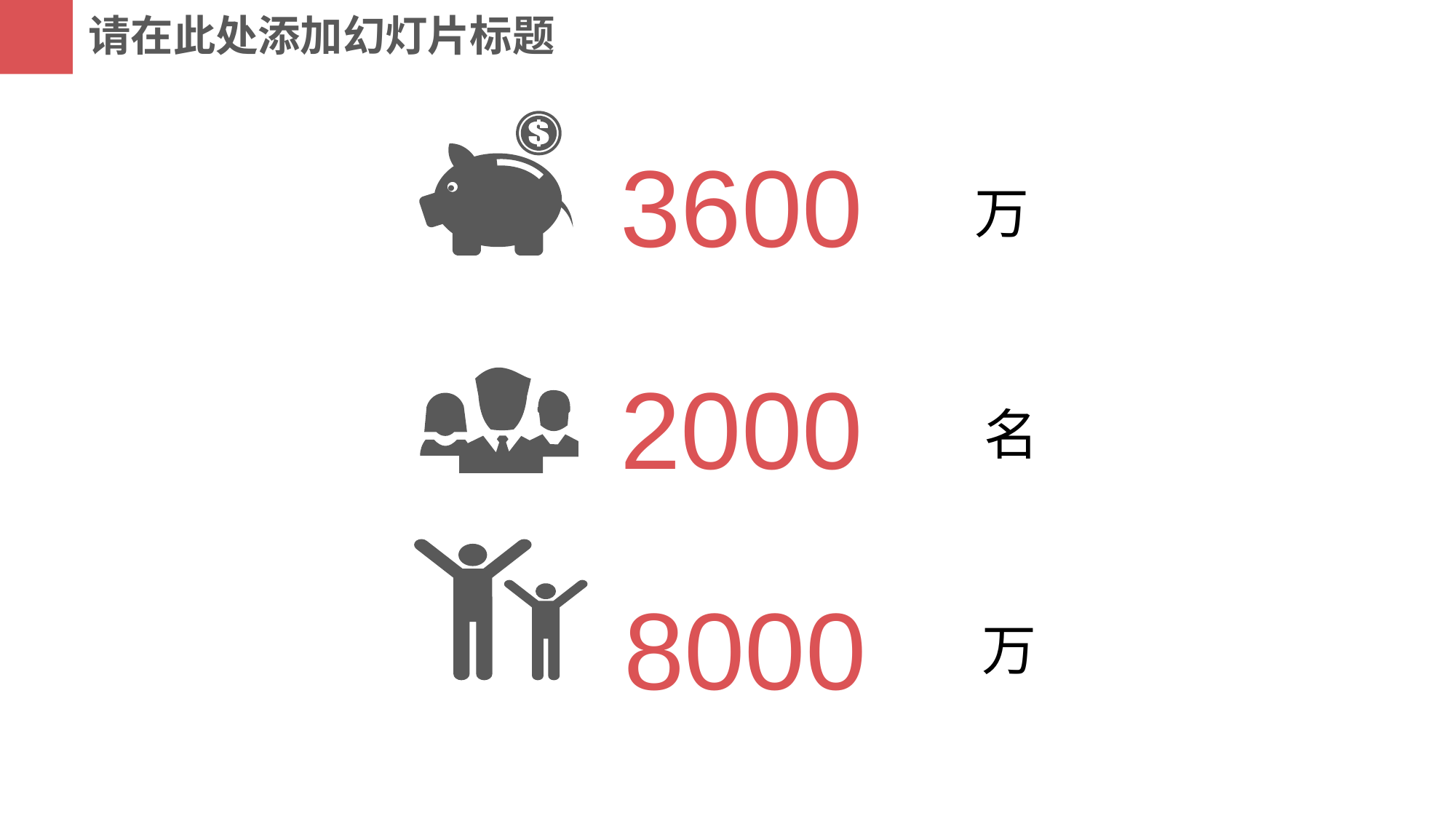

请在此处添加幻灯片标题

3600
万

2000
名

8000
万